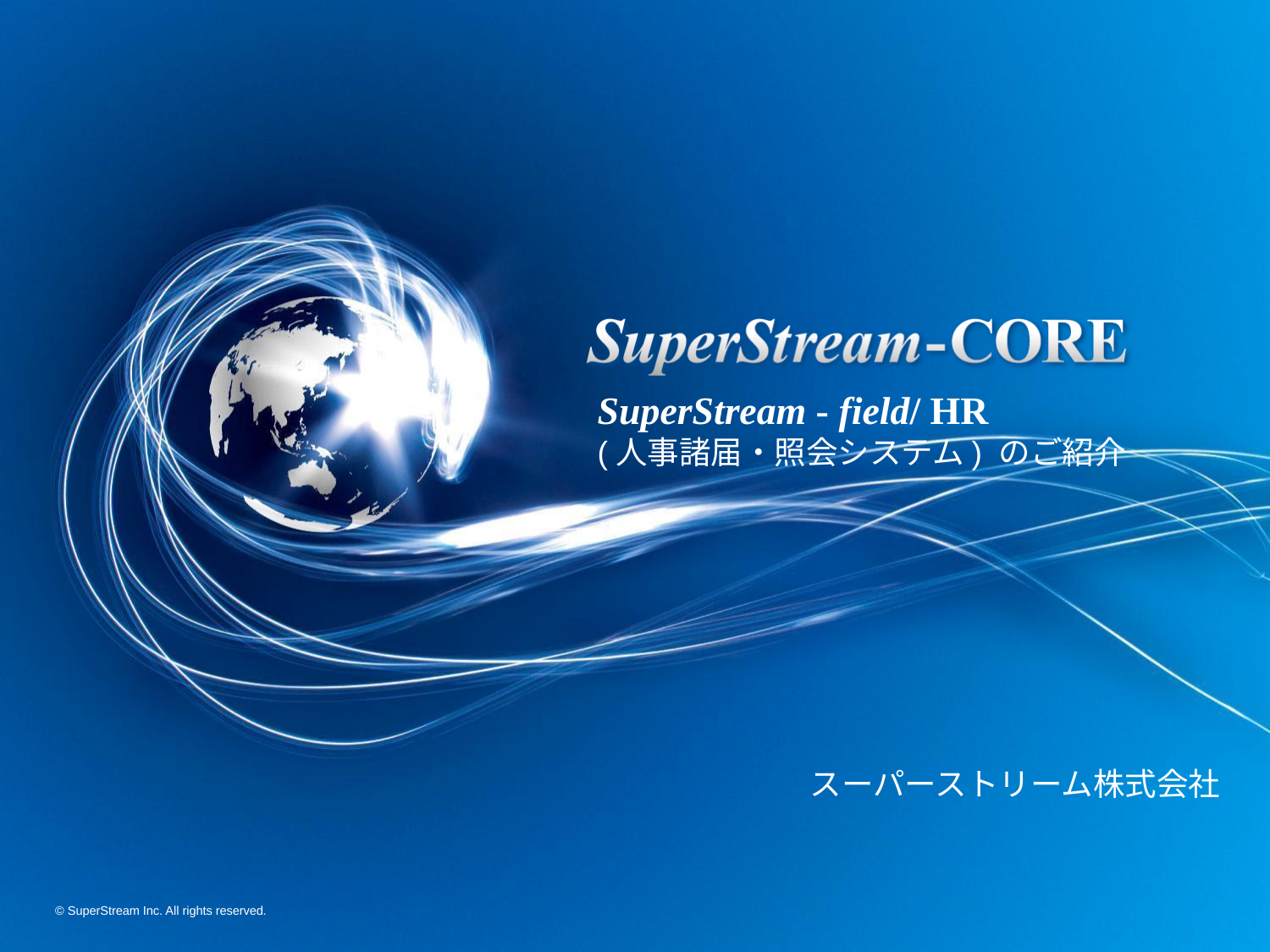

SuperStream - field/ HR
(人事諸届・照会システム) のご紹介
スーパーストリーム株式会社
© SuperStream Inc. All rights reserved.